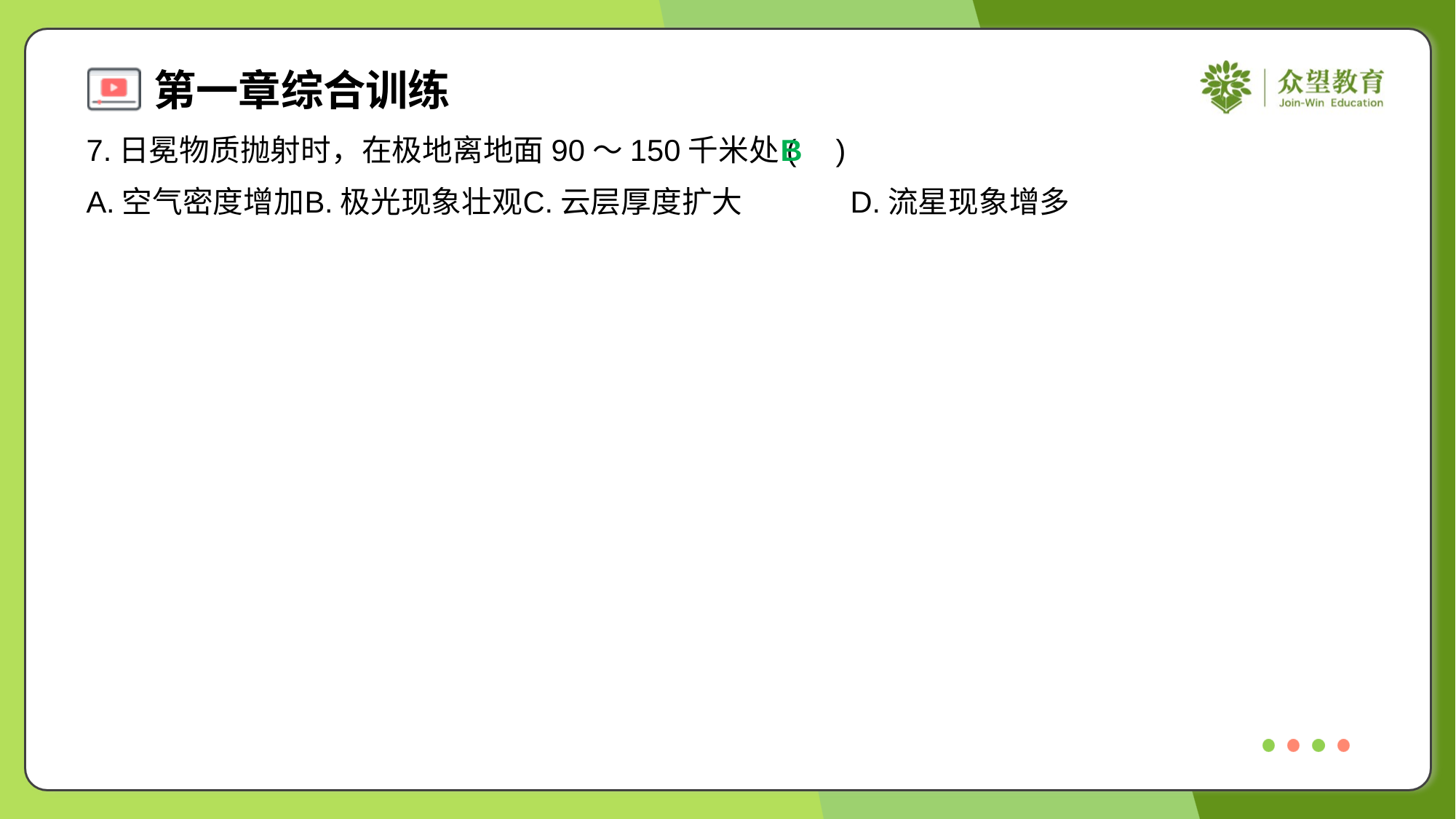

7.日冕物质抛射时，在极地离地面90～150千米处(     )
B
A.空气密度增加	B.极光现象壮观	C.云层厚度扩大	D.流星现象增多